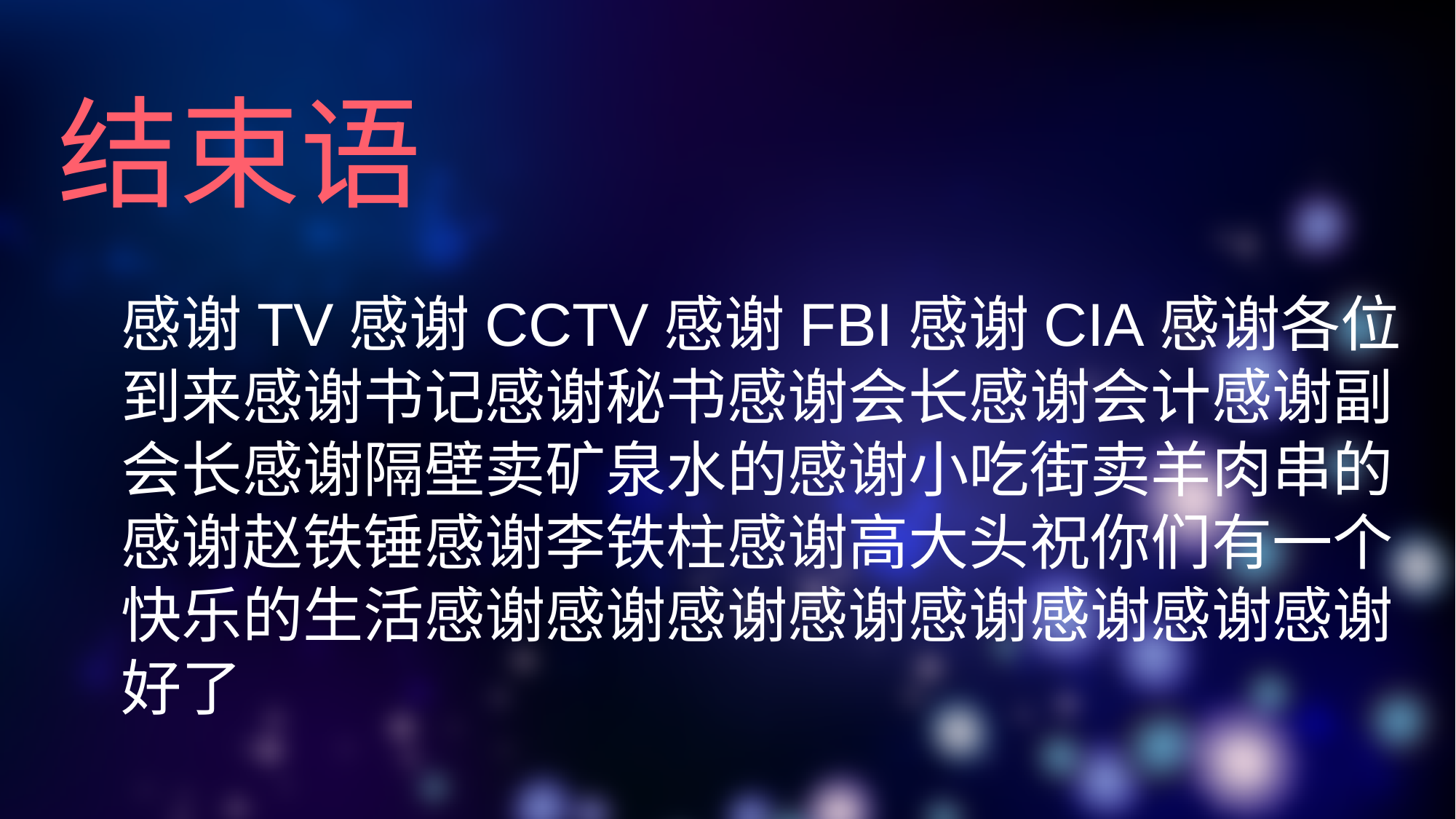

结束语
感谢TV感谢CCTV感谢FBI感谢CIA感谢各位到来感谢书记感谢秘书感谢会长感谢会计感谢副会长感谢隔壁卖矿泉水的感谢小吃街卖羊肉串的感谢赵铁锤感谢李铁柱感谢高大头祝你们有一个快乐的生活感谢感谢感谢感谢感谢感谢感谢感谢好了